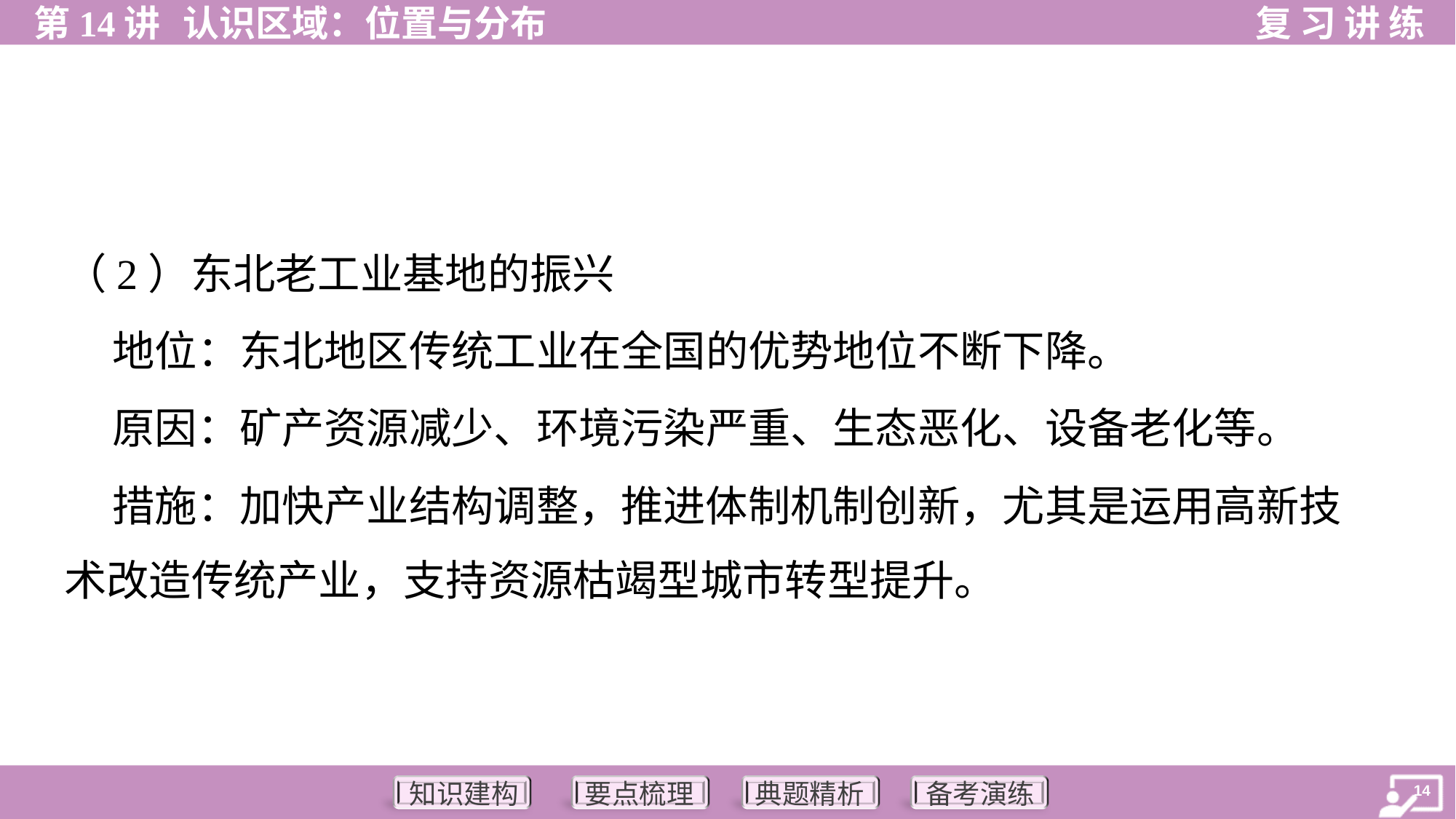

（2）东北老工业基地的振兴
    地位：东北地区传统工业在全国的优势地位不断下降。
    原因：矿产资源减少、环境污染严重、生态恶化、设备老化等。
    措施：加快产业结构调整，推进体制机制创新，尤其是运用高新技
术改造传统产业，支持资源枯竭型城市转型提升。